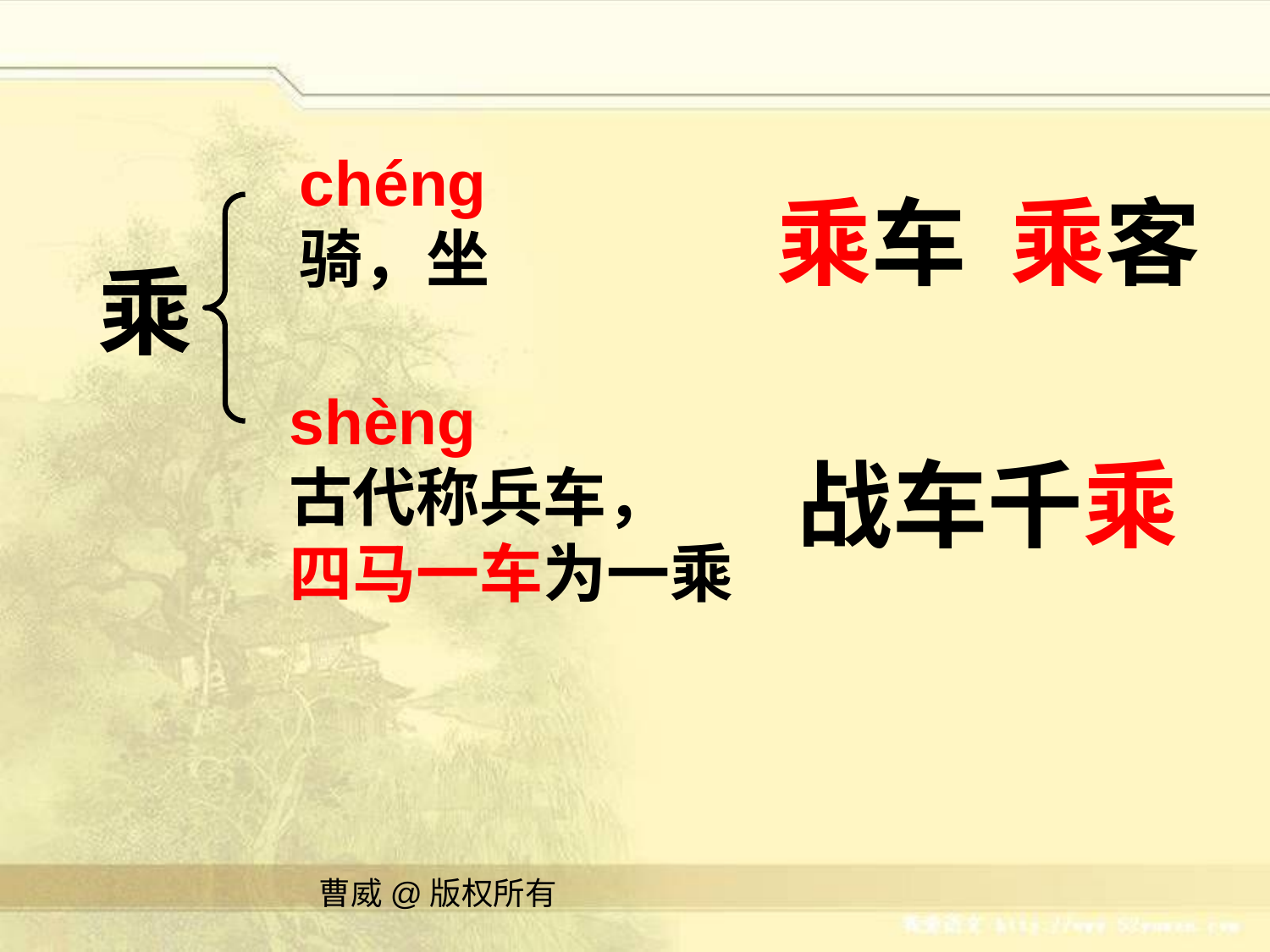

chéng
骑，坐
乘车  乘客

乘
shèng
古代称兵车，
四马一车为一乘
战车千乘